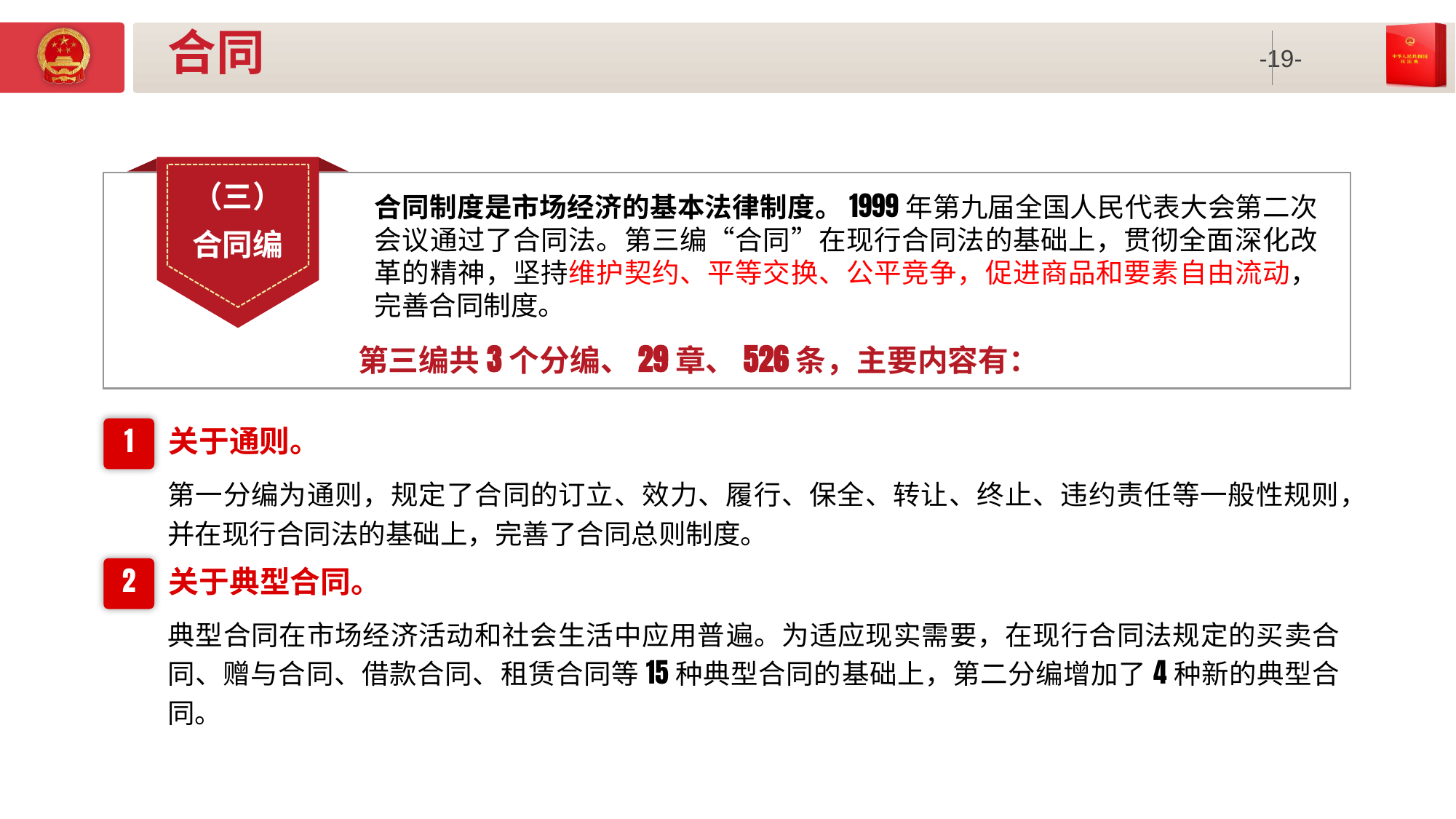

# 合同

（三）
合同编

合同制度是市场经济的基本法律制度。1999年第九届全国人民代表大会第二次会议通过了合同法。第三编“合同”在现行合同法的基础上，贯彻全面深化改革的精神，坚持维护契约、平等交换、公平竞争，促进商品和要素自由流动，完善合同制度。
第三编共3个分编、29章、526条，主要内容有：
关于通则。
1
第一分编为通则，规定了合同的订立、效力、履行、保全、转让、终止、违约责任等一般性规则，并在现行合同法的基础上，完善了合同总则制度。
关于典型合同。
2
典型合同在市场经济活动和社会生活中应用普遍。为适应现实需要，在现行合同法规定的买卖合同、赠与合同、借款合同、租赁合同等15种典型合同的基础上，第二分编增加了4种新的典型合同。